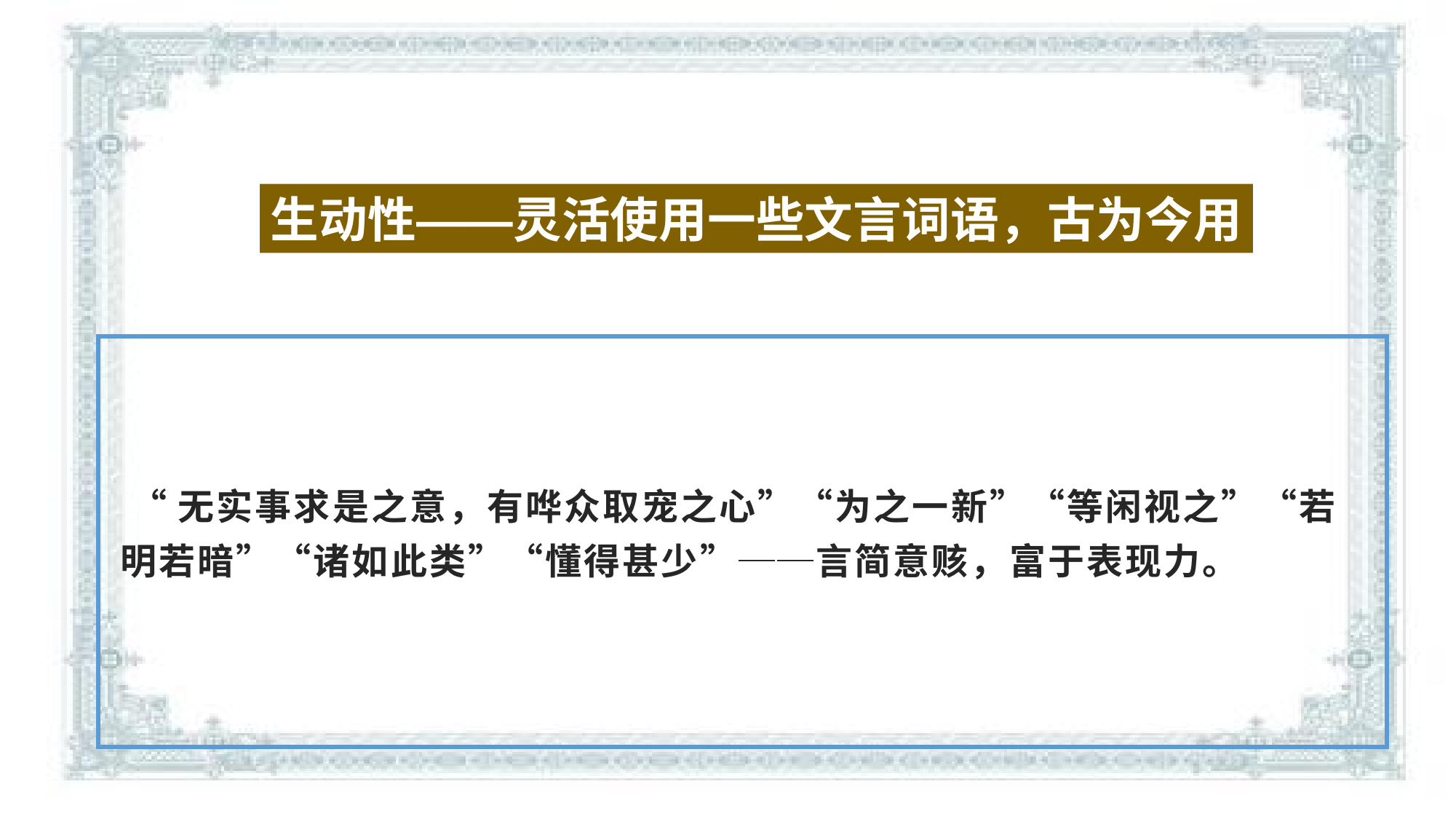

生动性——灵活使用一些文言词语，古为今用

 “无实事求是之意，有哗众取宠之心”“为之一新”“等闲视之”“若明若暗”“诸如此类”“懂得甚少”──言简意赅，富于表现力。